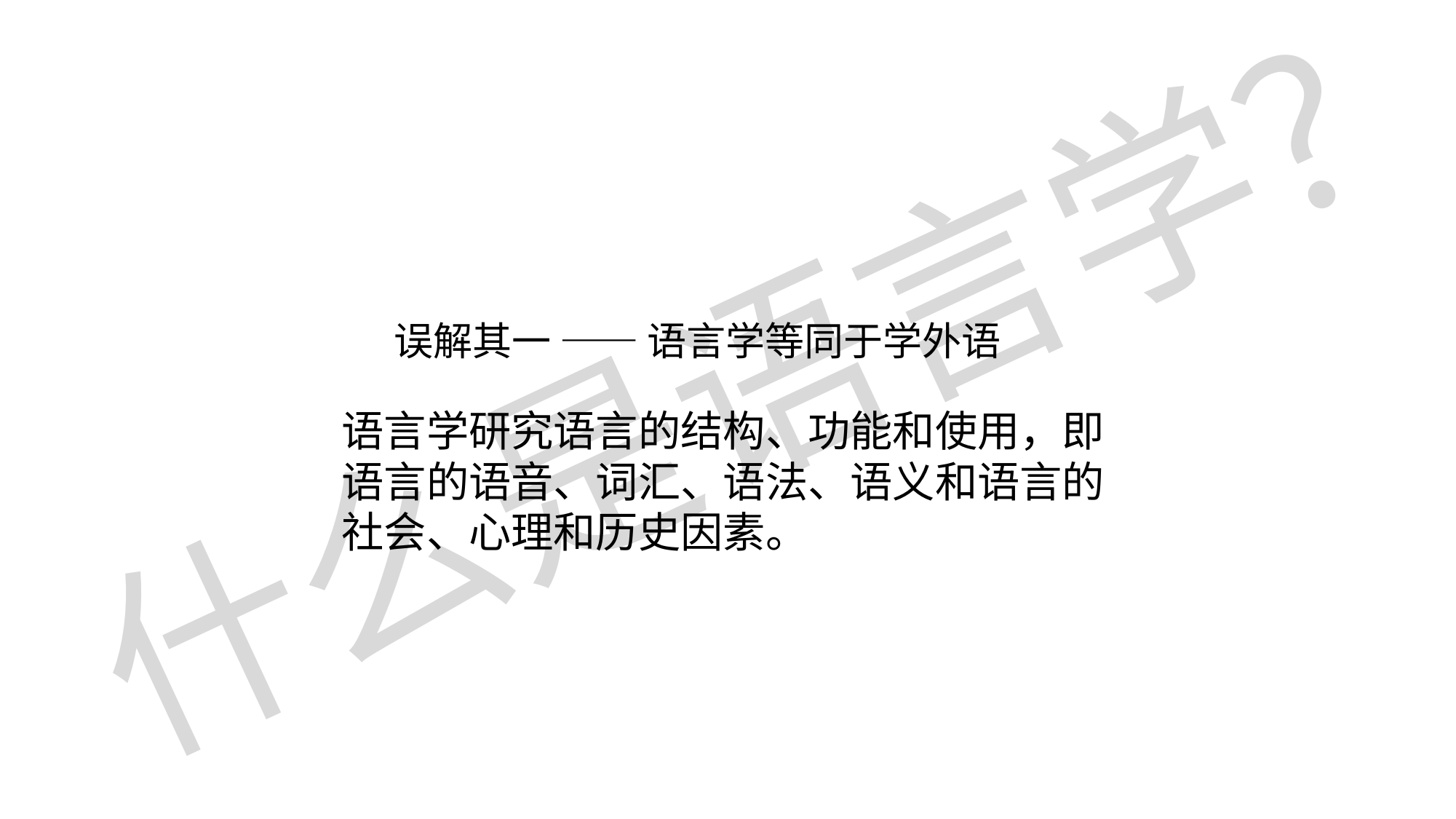

误解其一 —— 语言学等同于学外语
# 什么是语言学？
语言学研究语言的结构、功能和使用，即语言的语音、词汇、语法、语义和语言的社会、心理和历史因素。